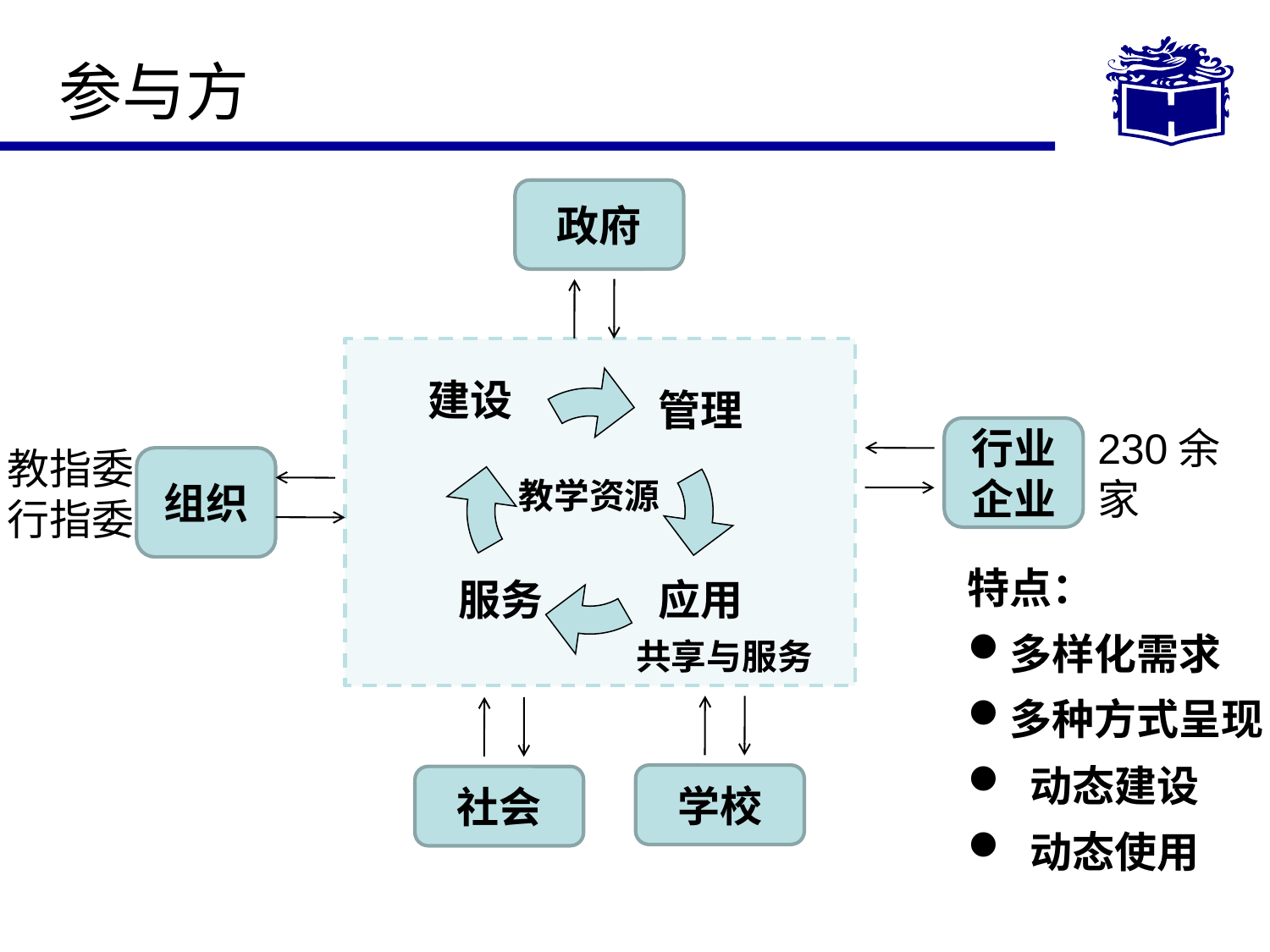

参与方
政府

建设
管理
230余家
行业
企业
教指委行指委
组织
教学资源
服务
应用
特点：
多样化需求
多种方式呈现
 动态建设
 动态使用
共享与服务
学校
社会